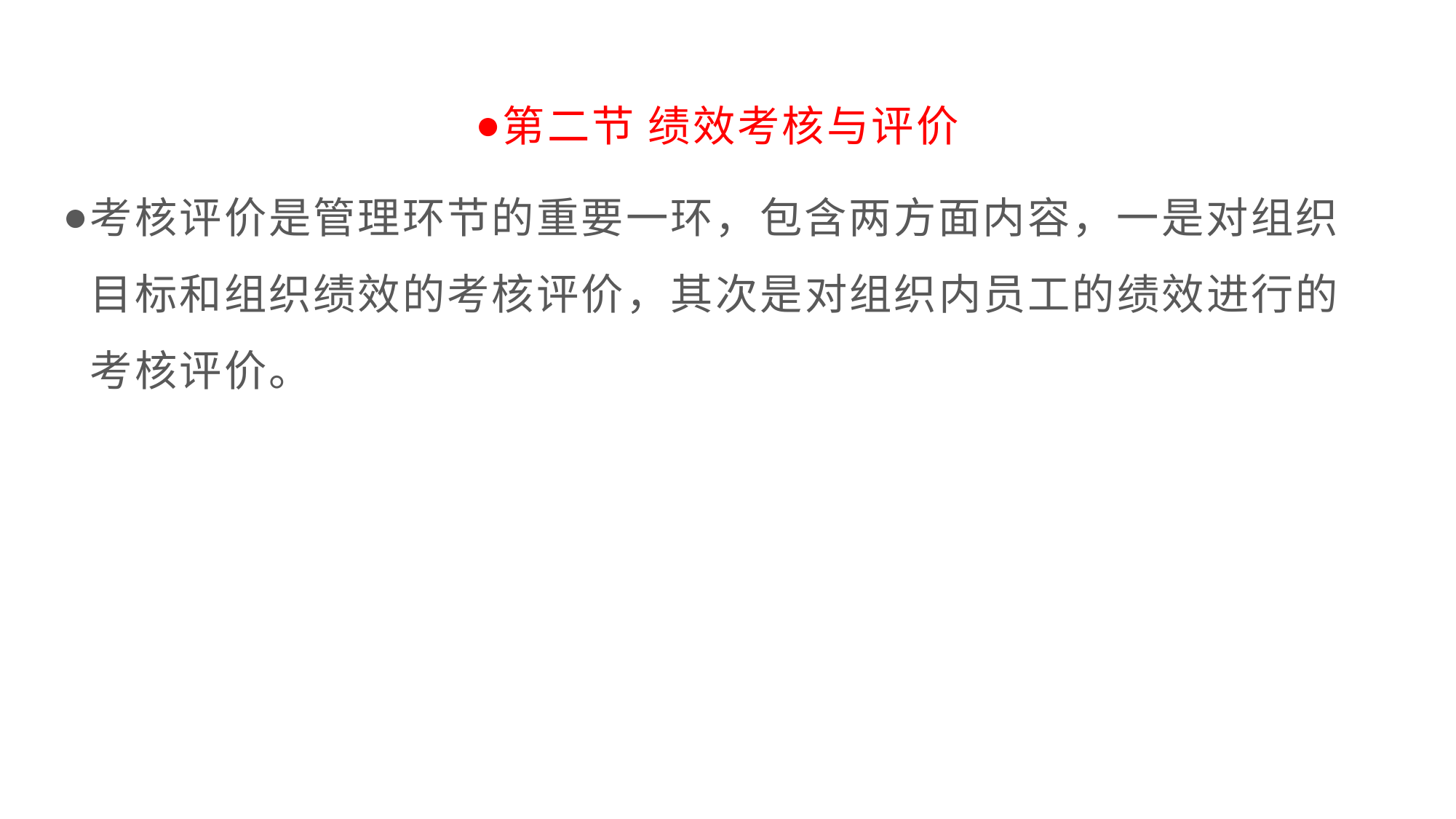

第二节 绩效考核与评价
考核评价是管理环节的重要一环，包含两方面内容，一是对组织目标和组织绩效的考核评价，其次是对组织内员工的绩效进行的考核评价。